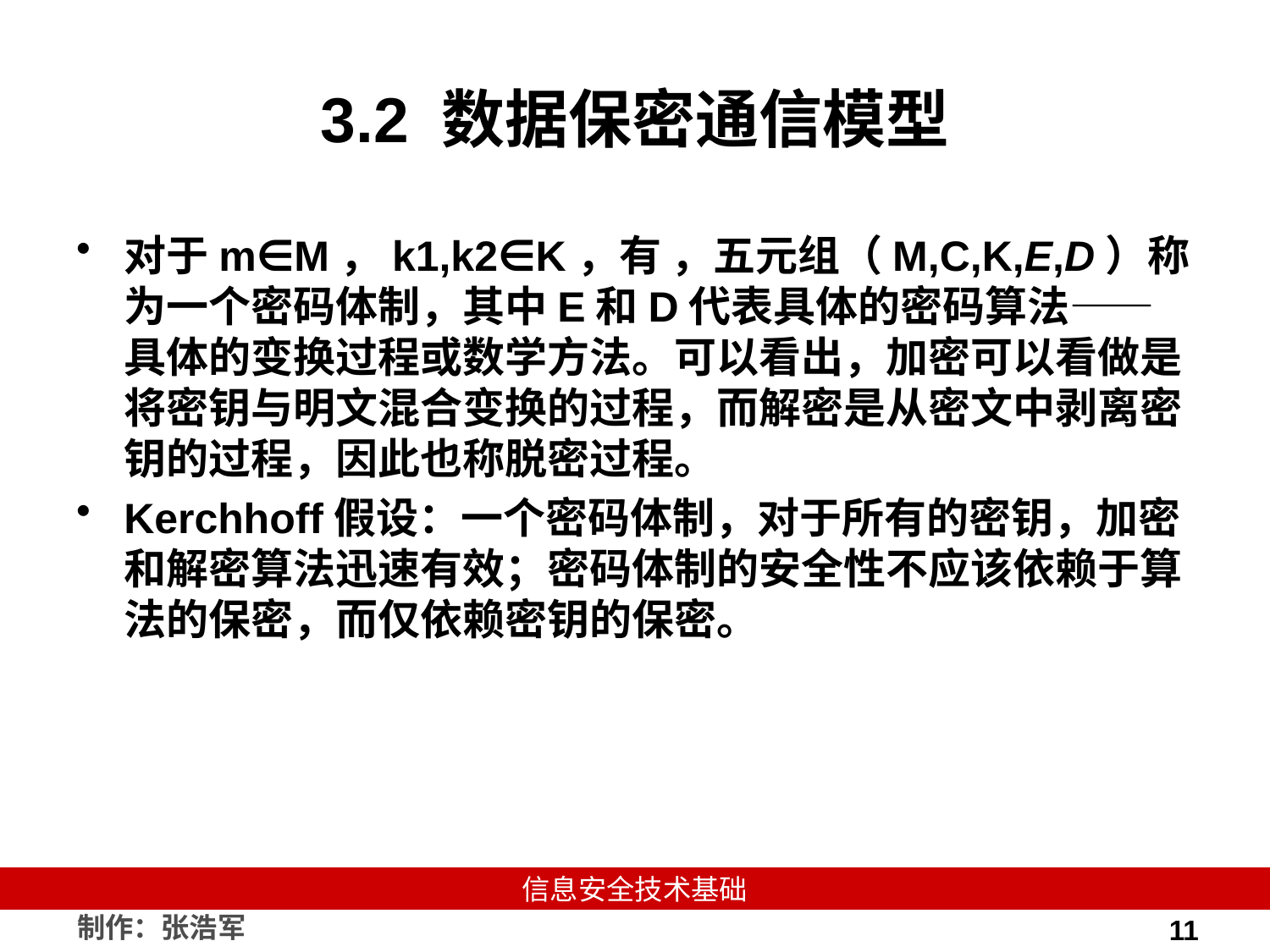

# 3.2 数据保密通信模型
对于m∈M，k1,k2∈K，有 ，五元组（M,C,K,E,D）称为一个密码体制，其中E和D代表具体的密码算法——具体的变换过程或数学方法。可以看出，加密可以看做是将密钥与明文混合变换的过程，而解密是从密文中剥离密钥的过程，因此也称脱密过程。
Kerchhoff假设：一个密码体制，对于所有的密钥，加密和解密算法迅速有效；密码体制的安全性不应该依赖于算法的保密，而仅依赖密钥的保密。

11